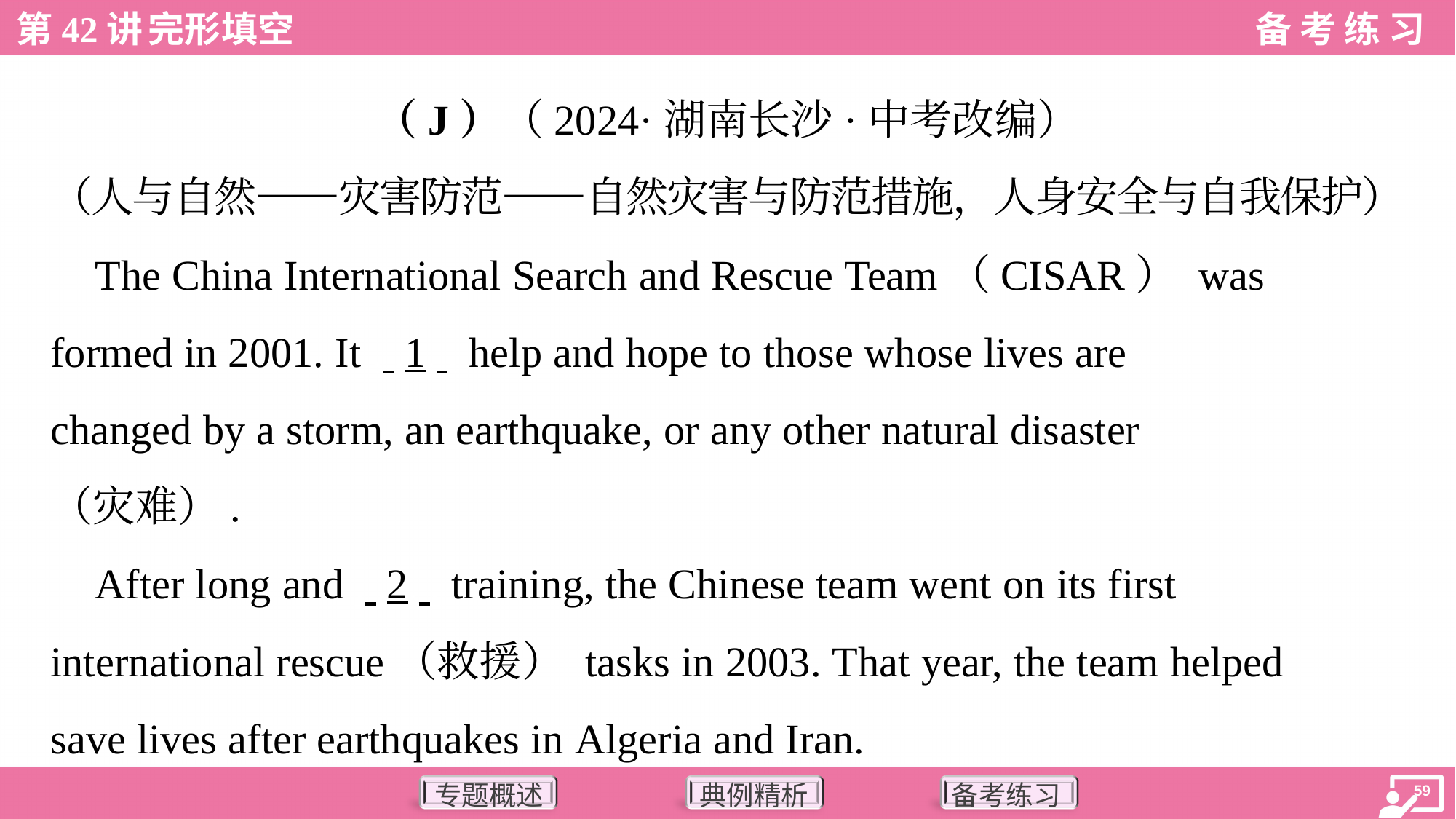

（J）（2024·湖南长沙·中考改编）
（人与自然——灾害防范——自然灾害与防范措施，人身安全与自我保护）
    The China International Search and Rescue Team（CISAR） was
formed in 2001. It . .1. . help and hope to those whose lives are
changed by a storm, an earthquake, or any other natural disaster
（灾难）.
    After long and . .2. . training, the Chinese team went on its first
international rescue（救援） tasks in 2003. That year, the team helped
save lives after earthquakes in Algeria and Iran.